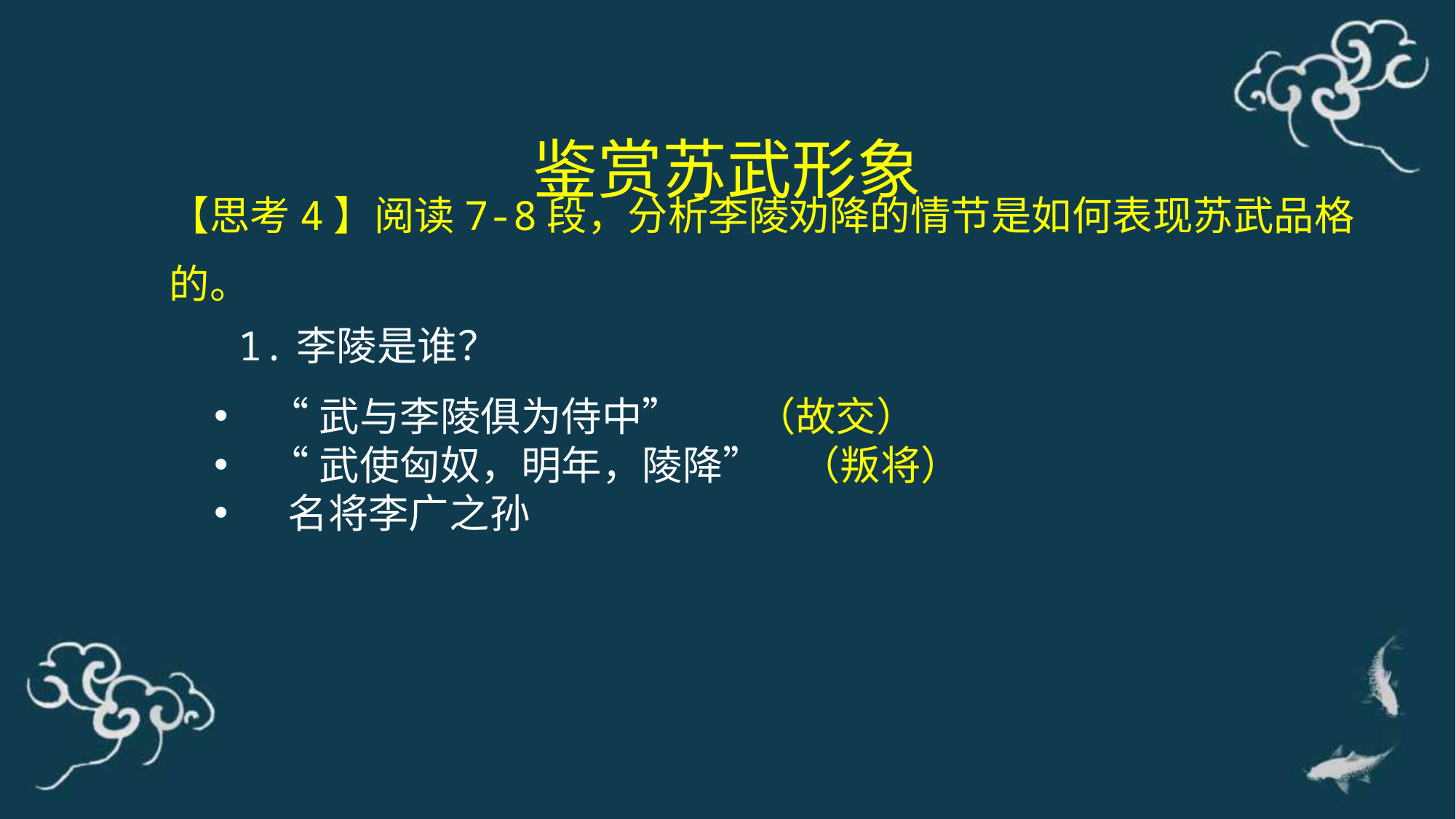

鉴赏苏武形象
【思考4】阅读7-8段，分析李陵劝降的情节是如何表现苏武品格的。
1.李陵是谁？

“武与李陵俱为侍中”        （故交）
“武使匈奴，明年，陵降”    （叛将）
 名将李广之孙